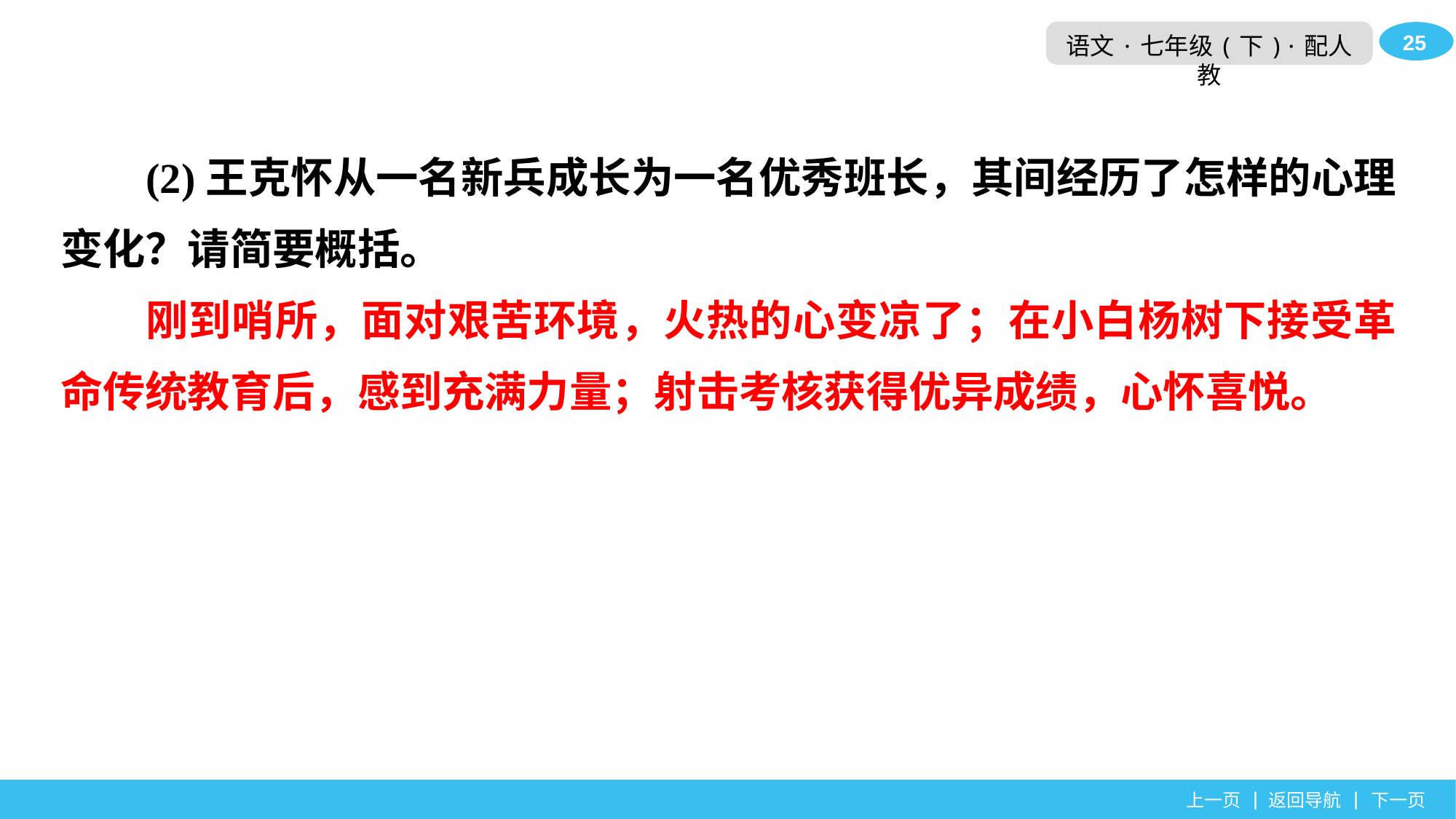

(2)王克怀从一名新兵成长为一名优秀班长，其间经历了怎样的心理变化？请简要概括。
刚到哨所，面对艰苦环境，火热的心变凉了；在小白杨树下接受革命传统教育后，感到充满力量；射击考核获得优异成绩，心怀喜悦。